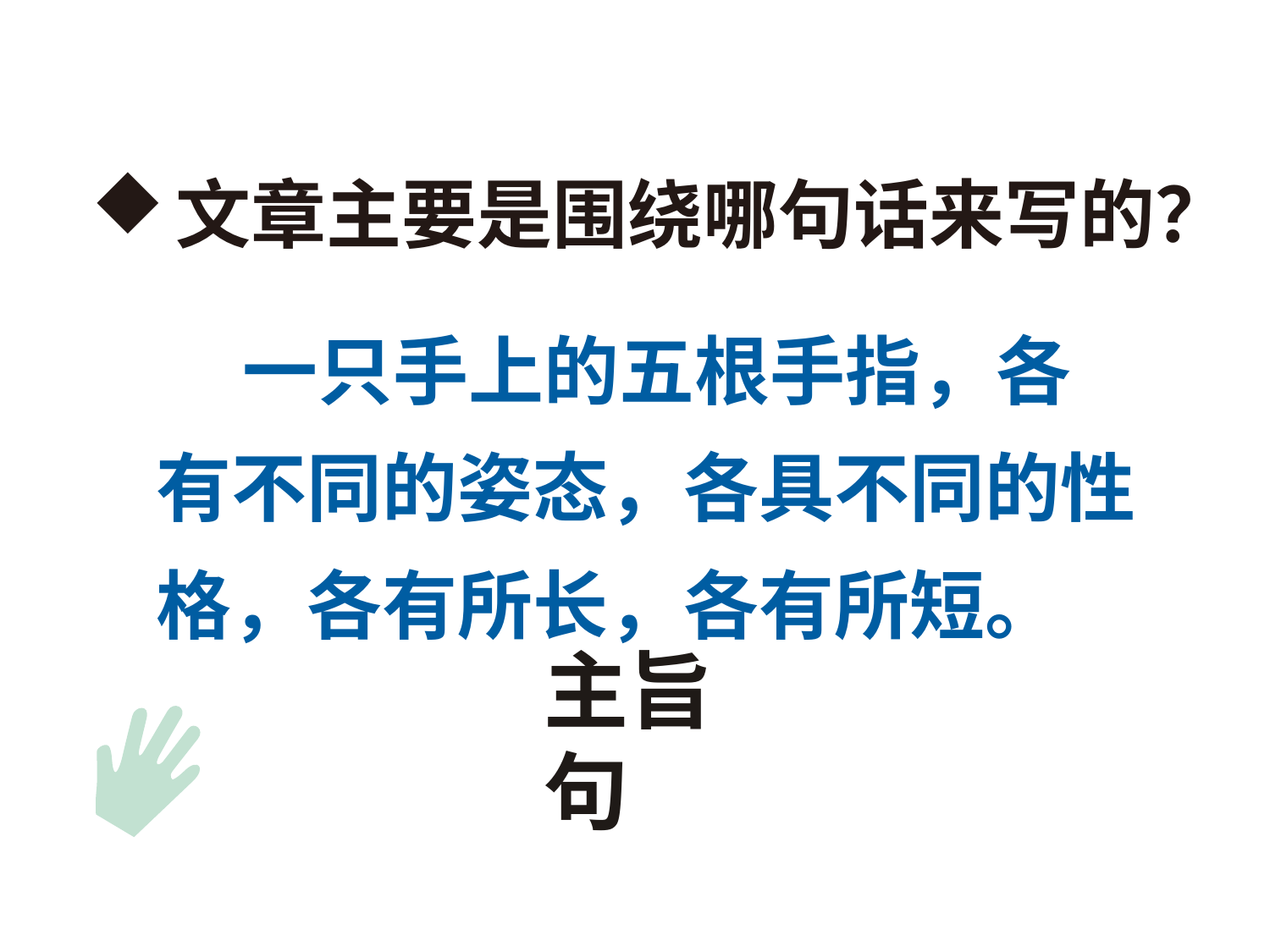

文章主要是围绕哪句话来写的？
    一只手上的五根手指，各有不同的姿态，各具不同的性格，各有所长，各有所短。
主旨句